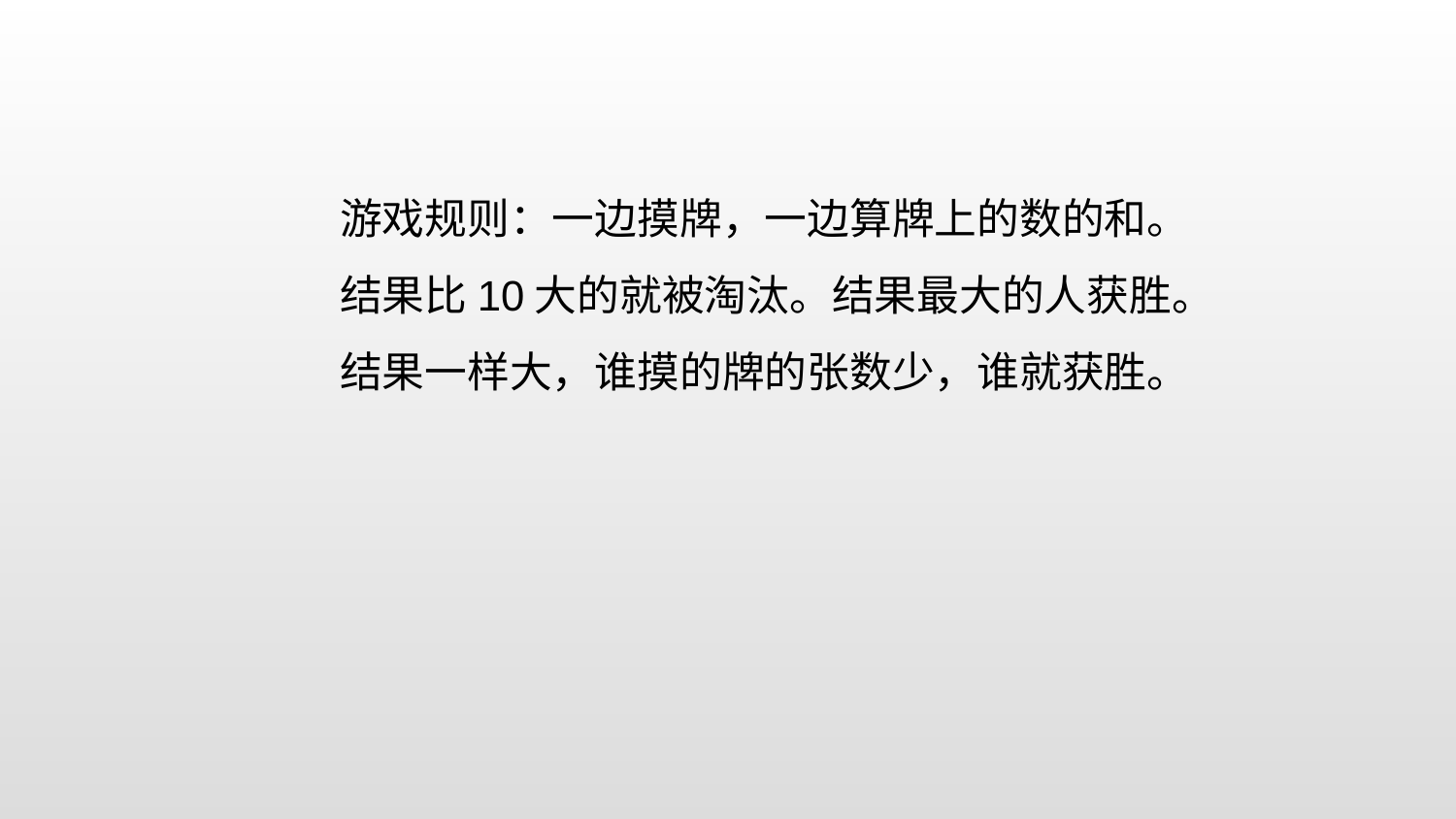

游戏规则：一边摸牌，一边算牌上的数的和。
结果比10大的就被淘汰。结果最大的人获胜。
结果一样大，谁摸的牌的张数少，谁就获胜。